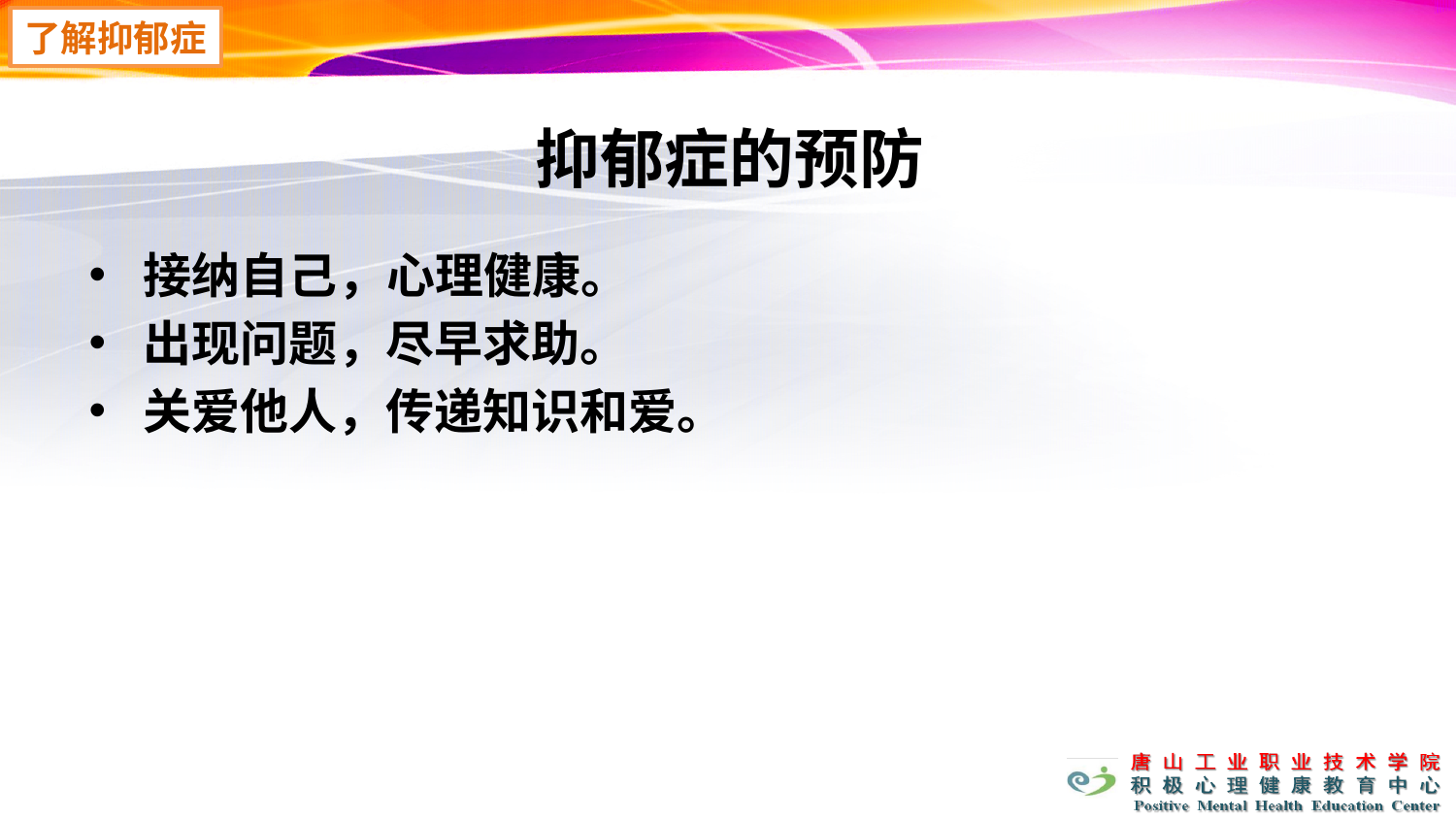

了解抑郁症
# 抑郁症的预防
接纳自己，心理健康。
出现问题，尽早求助。
关爱他人，传递知识和爱。